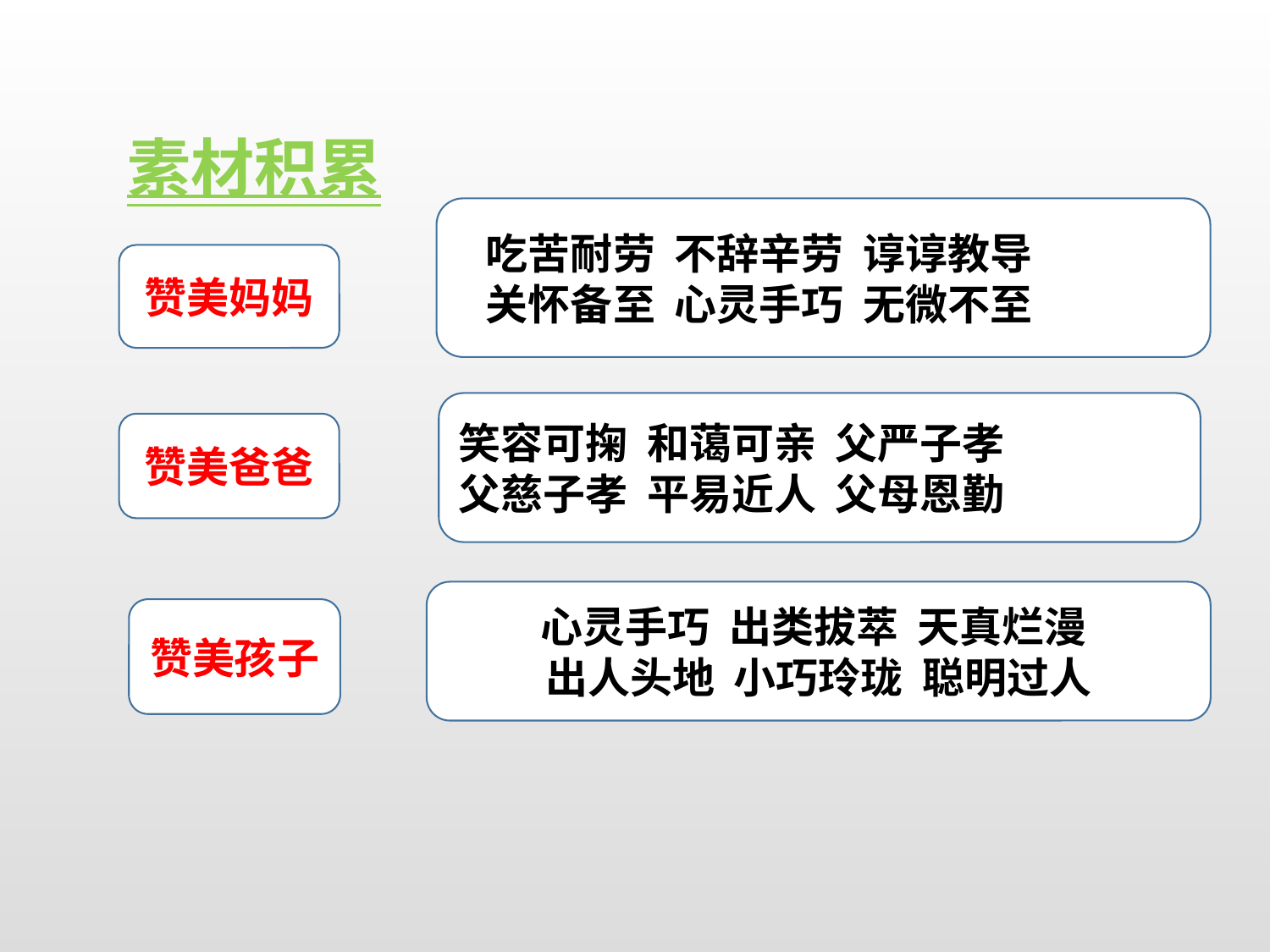

素材积累

  吃苦耐劳  不辞辛劳  谆谆教导
  关怀备至  心灵手巧  无微不至

赞美妈妈
笑容可掬  和蔼可亲  父严子孝
父慈子孝  平易近人  父母恩勤
赞美爸爸
心灵手巧  出类拔萃  天真烂漫
出人头地  小巧玲珑  聪明过人
赞美孩子